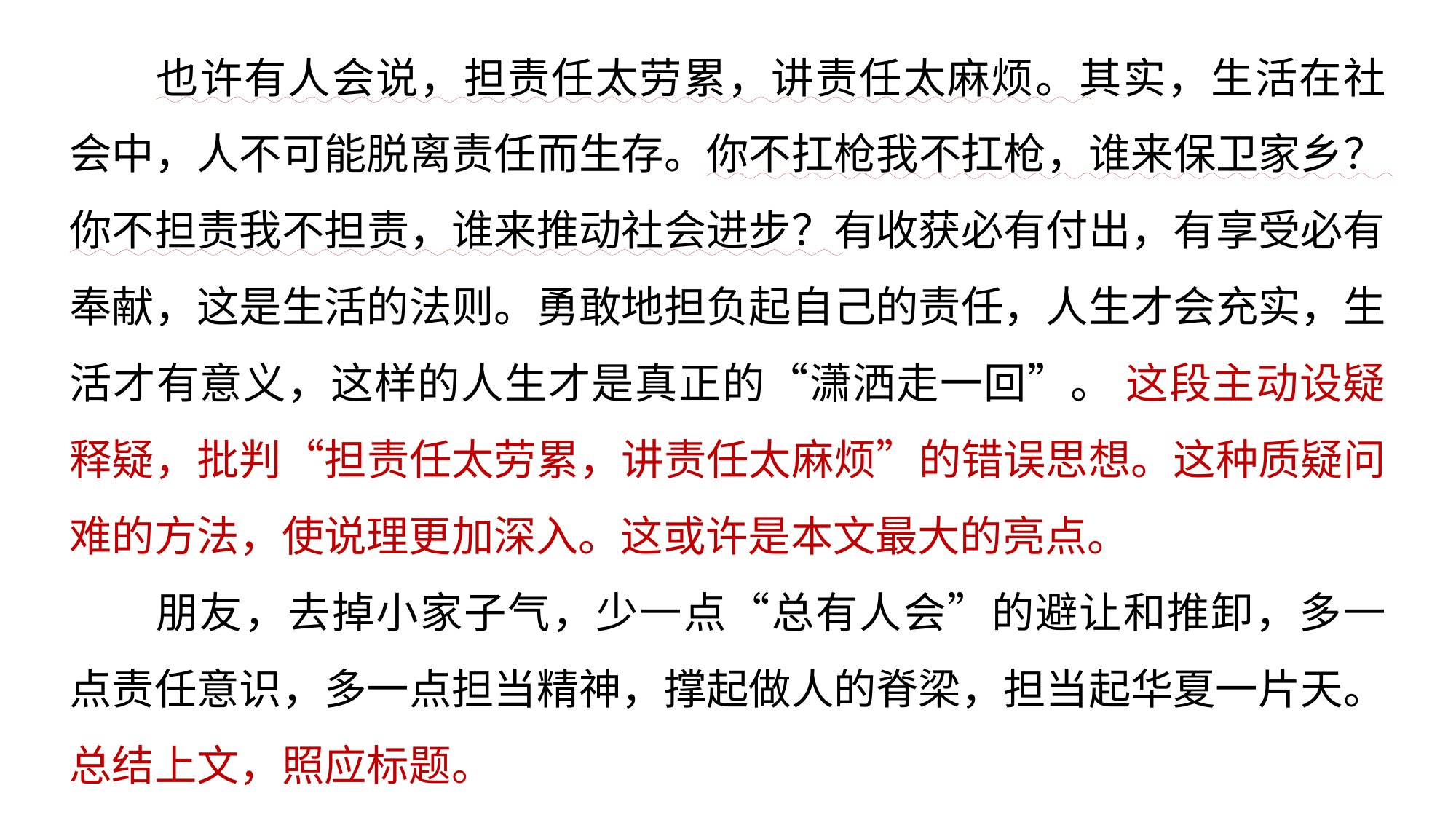

也许有人会说，担责任太劳累，讲责任太麻烦。其实，生活在社会中，人不可能脱离责任而生存。你不扛枪我不扛枪，谁来保卫家乡？你不担责我不担责，谁来推动社会进步？有收获必有付出，有享受必有奉献，这是生活的法则。勇敢地担负起自己的责任，人生才会充实，生活才有意义，这样的人生才是真正的“潇洒走一回”。 这段主动设疑释疑，批判“担责任太劳累，讲责任太麻烦”的错误思想。这种质疑问难的方法，使说理更加深入。这或许是本文最大的亮点。
朋友，去掉小家子气，少一点“总有人会”的避让和推卸，多一点责任意识，多一点担当精神，撑起做人的脊梁，担当起华夏一片天。总结上文，照应标题。